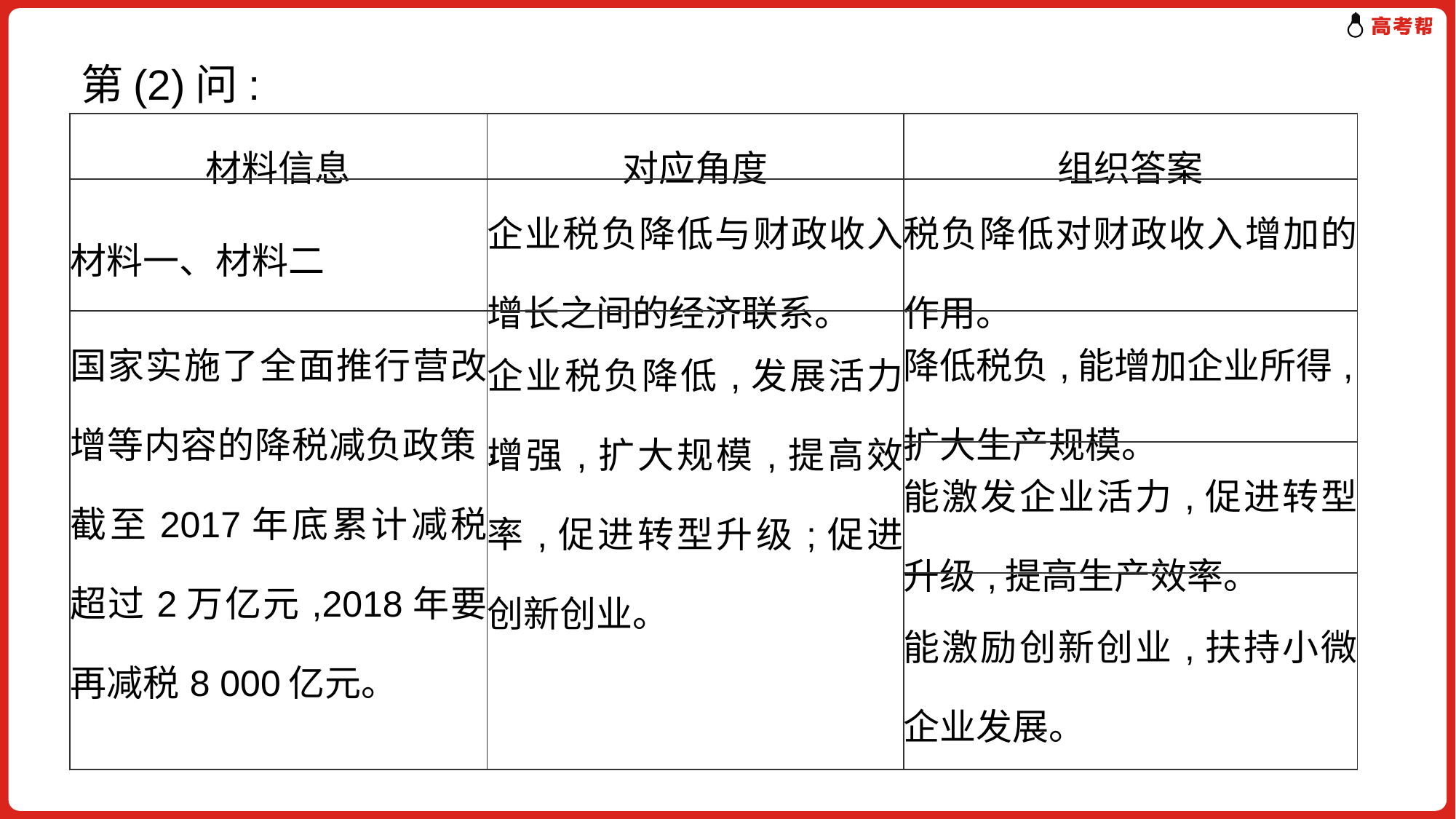

第(2)问:
| 材料信息 | 对应角度 | 组织答案 |
| --- | --- | --- |
| 材料一、材料二 | 企业税负降低与财政收入增长之间的经济联系。 | 税负降低对财政收入增加的作用。 |
| 国家实施了全面推行营改增等内容的降税减负政策,截至2017年底累计减税超过2万亿元,2018年要再减税8 000亿元。 | 企业税负降低,发展活力增强,扩大规模,提高效率,促进转型升级;促进创新创业。 | 降低税负,能增加企业所得,扩大生产规模。 |
|  |  | 能激发企业活力,促进转型升级,提高生产效率。 |
|  |  | 能激励创新创业,扶持小微企业发展。 |